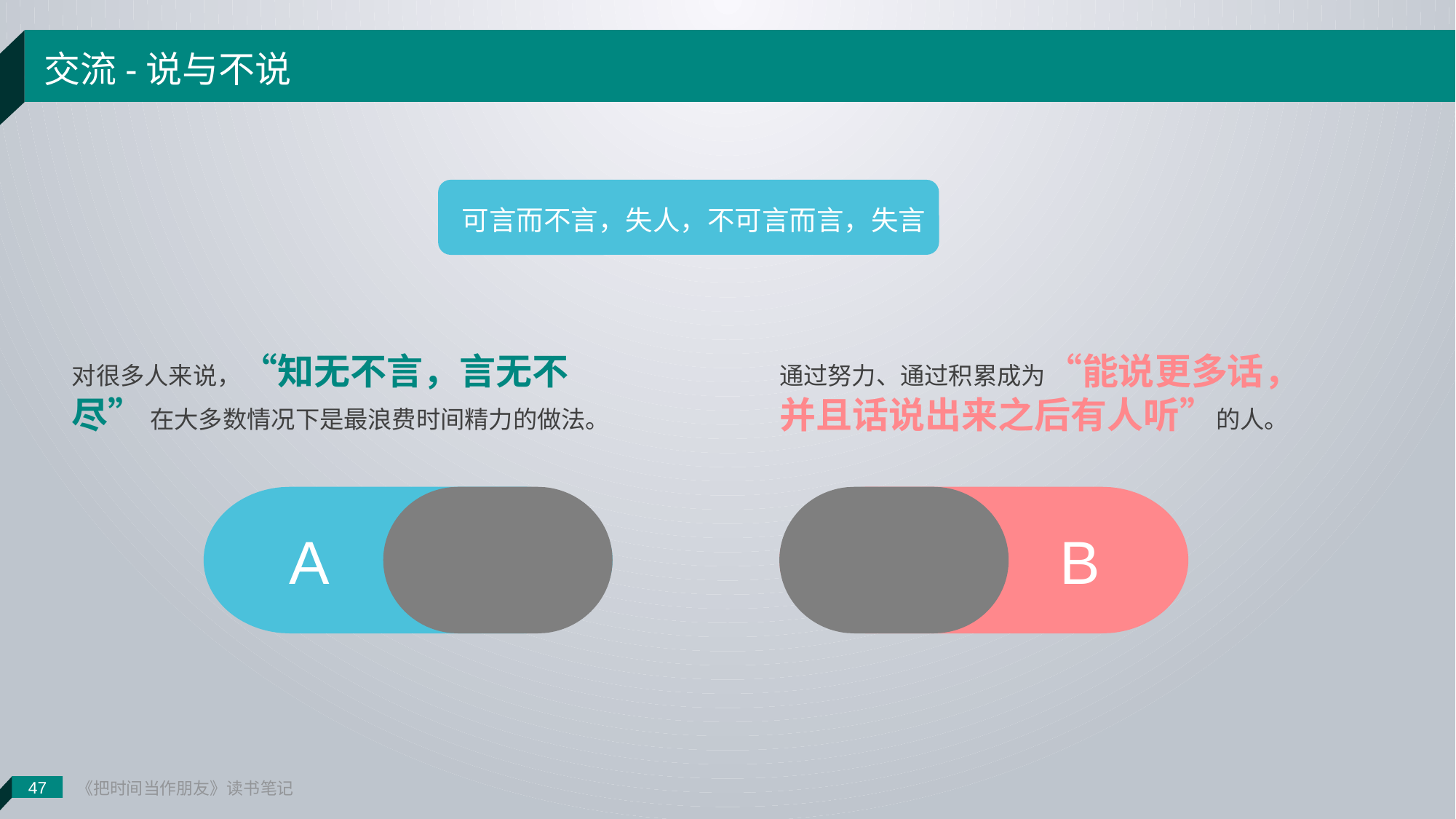

47
《把时间当作朋友》读书笔记

交流-说与不说

可言而不言，失人，不可言而言，失言
对很多人来说，“知无不言，言无不尽” 在大多数情况下是最浪费时间精力的做法。
通过努力、通过积累成为“能说更多话，并且话说出来之后有人听”的人。

A

B